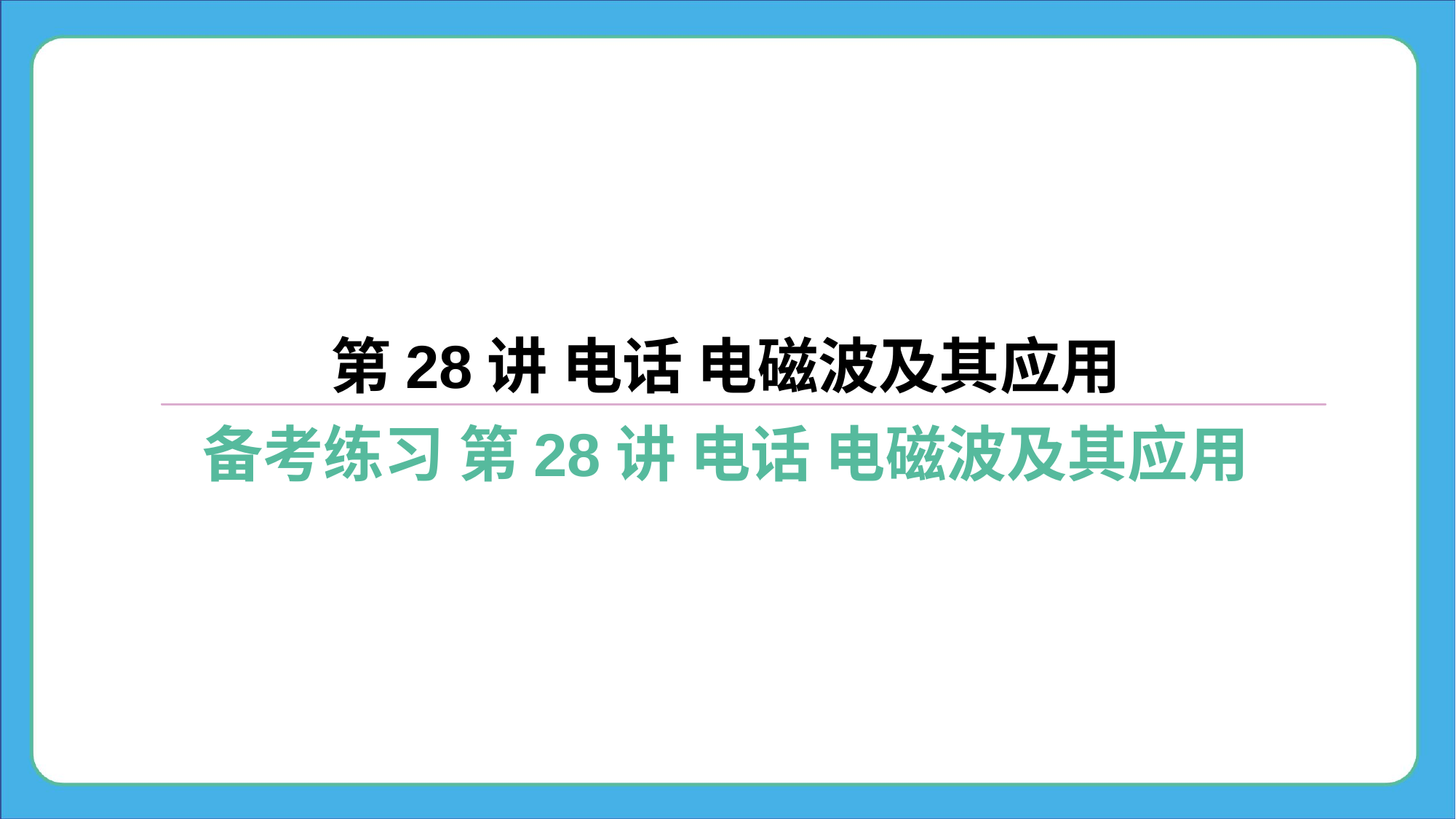

第28讲 电话 电磁波及其应用
备考练习 第28讲 电话 电磁波及其应用